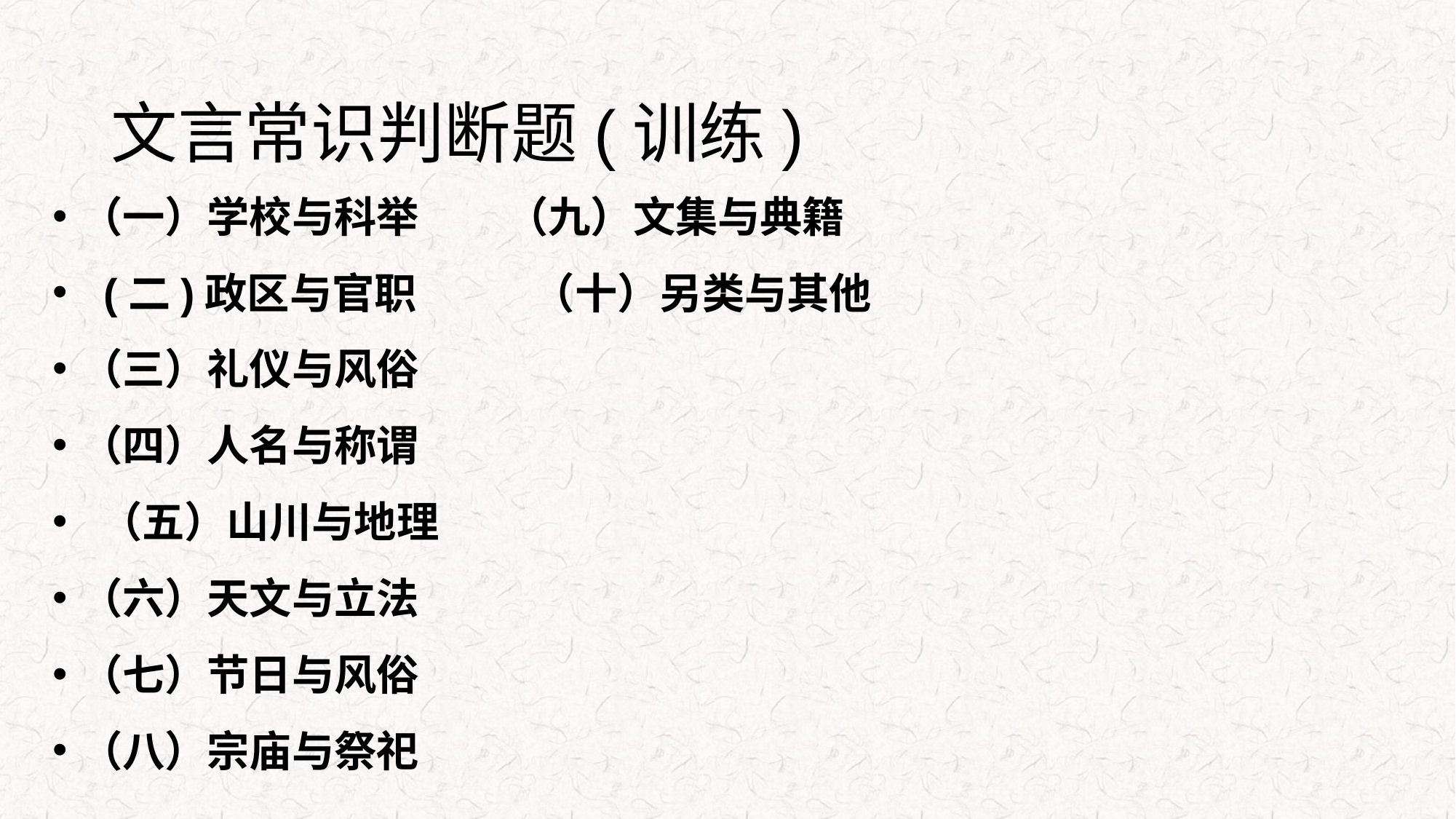

# 文言常识判断题(训练)
（一）学校与科举         （九）文集与典籍
  (二)政区与官职            （十）另类与其他
（三）礼仪与风俗
（四）人名与称谓
 （五）山川与地理
（六）天文与立法
（七）节日与风俗
（八）宗庙与祭祀